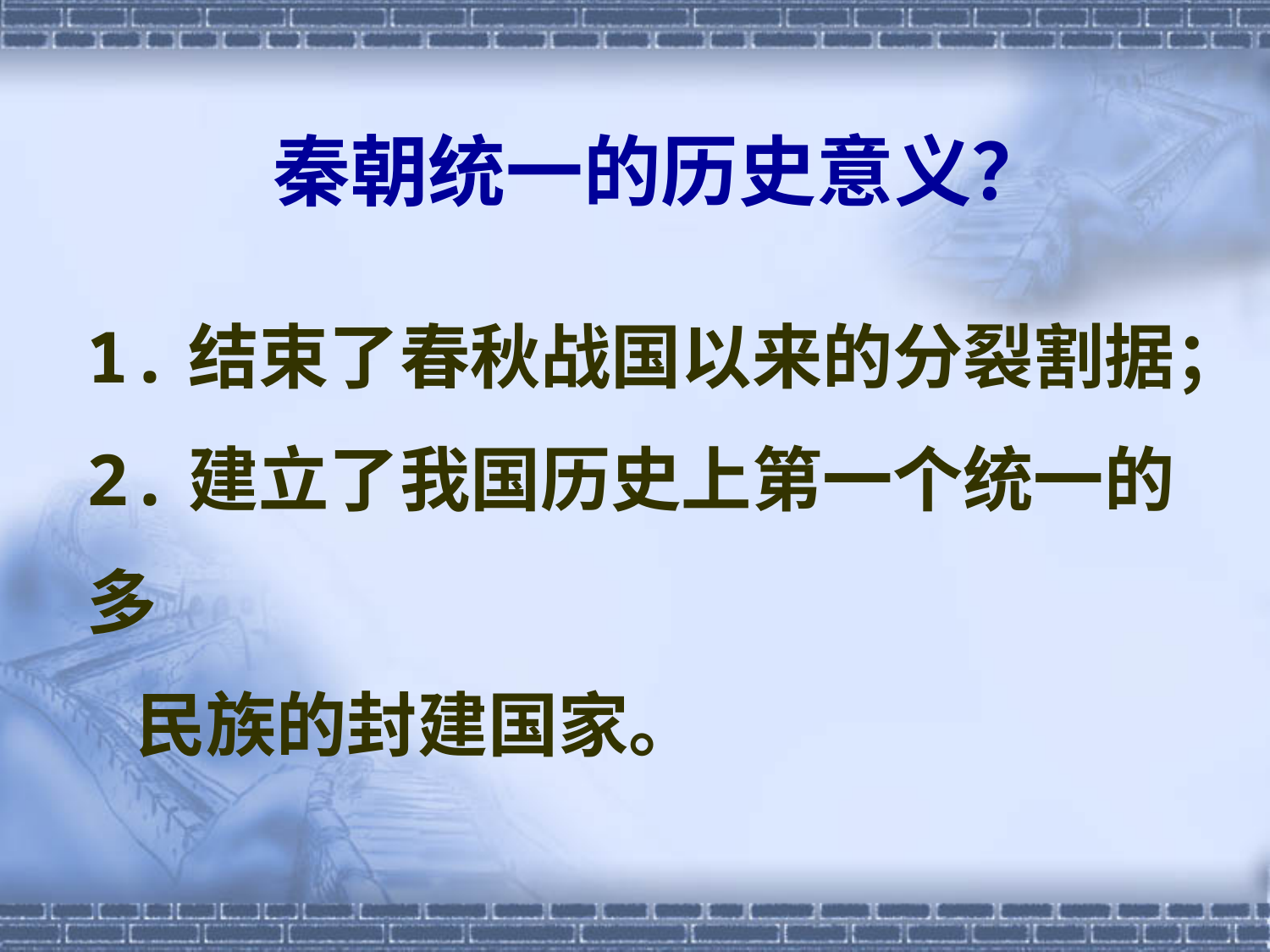

秦朝统一的历史意义？

1.结束了春秋战国以来的分裂割据；
2.建立了我国历史上第一个统一的多
  民族的封建国家。